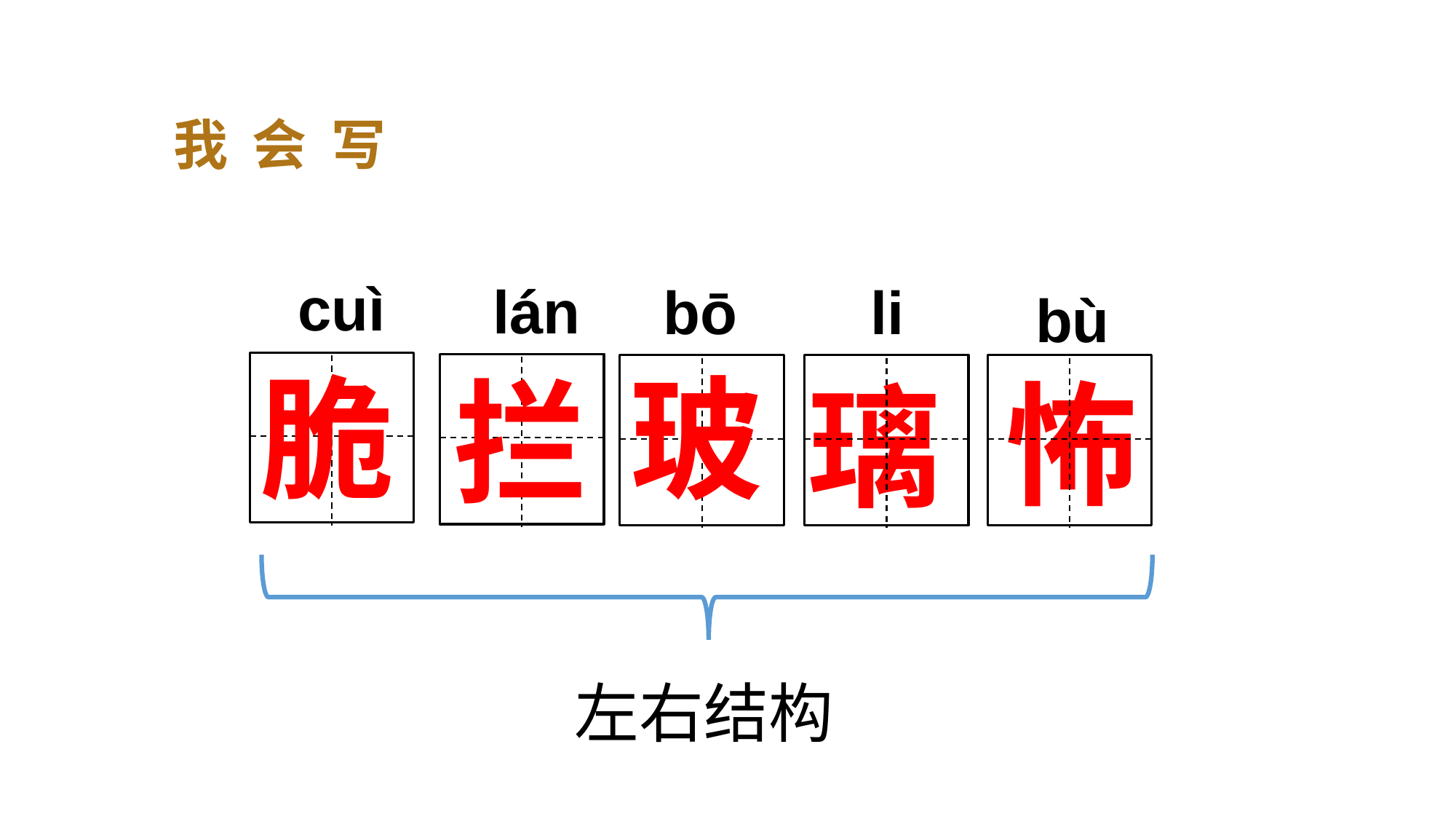

我会写

cuì
lán
bō
li
bù
脆
玻

拦

怖
璃
左右结构